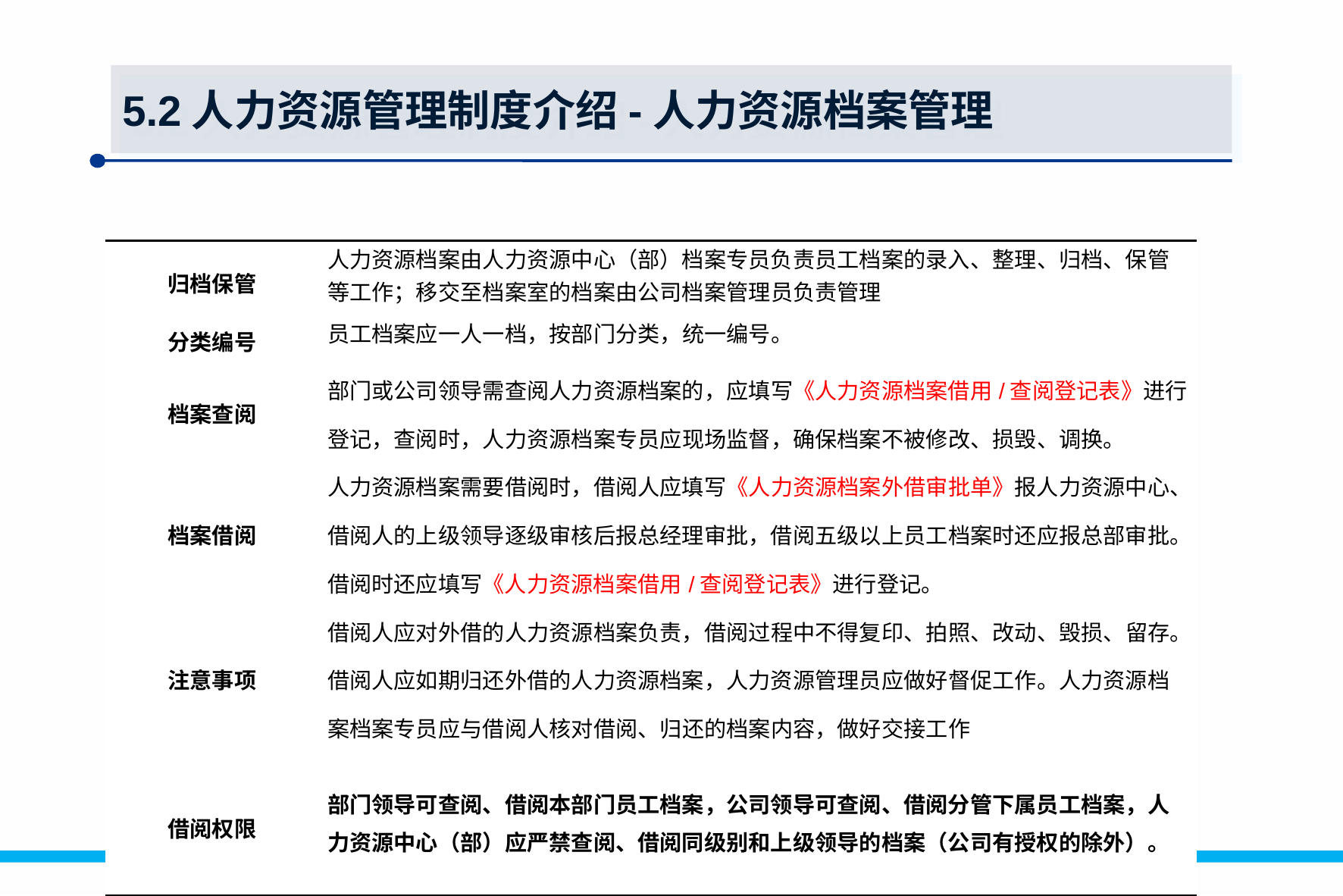

5.2人力资源管理制度介绍-人力资源档案管理

| 归档保管 | 人力资源档案由人力资源中心（部）档案专员负责员工档案的录入、整理、归档、保管等工作；移交至档案室的档案由公司档案管理员负责管理 |
| --- | --- |
| 分类编号 | 员工档案应一人一档，按部门分类，统一编号。 |
| 档案查阅 | 部门或公司领导需查阅人力资源档案的，应填写《人力资源档案借用/查阅登记表》进行登记，查阅时，人力资源档案专员应现场监督，确保档案不被修改、损毁、调换。 |
| 档案借阅 | 人力资源档案需要借阅时，借阅人应填写《人力资源档案外借审批单》报人力资源中心、借阅人的上级领导逐级审核后报总经理审批，借阅五级以上员工档案时还应报总部审批。借阅时还应填写《人力资源档案借用/查阅登记表》进行登记。 |
| 注意事项 | 借阅人应对外借的人力资源档案负责，借阅过程中不得复印、拍照、改动、毁损、留存。借阅人应如期归还外借的人力资源档案，人力资源管理员应做好督促工作。人力资源档案档案专员应与借阅人核对借阅、归还的档案内容，做好交接工作 |
| 借阅权限 | 部门领导可查阅、借阅本部门员工档案，公司领导可查阅、借阅分管下属员工档案，人力资源中心（部）应严禁查阅、借阅同级别和上级领导的档案（公司有授权的除外）。 |